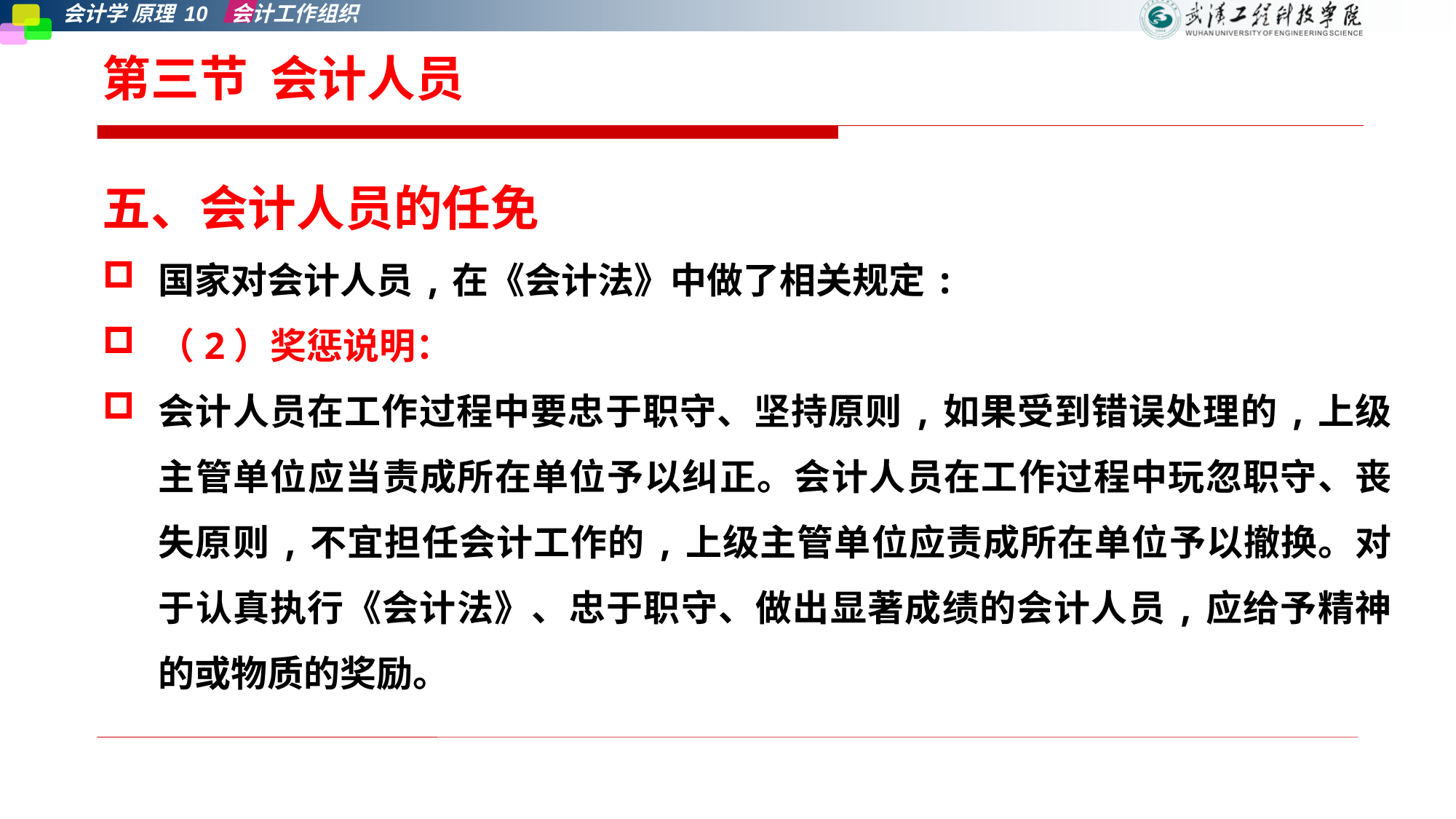

# 第三节  会计人员
五、会计人员的任免
国家对会计人员,在《会计法》中做了相关规定:
（2）奖惩说明：
会计人员在工作过程中要忠于职守、坚持原则,如果受到错误处理的,上级主管单位应当责成所在单位予以纠正。会计人员在工作过程中玩忽职守、丧失原则,不宜担任会计工作的,上级主管单位应责成所在单位予以撤换。对于认真执行《会计法》、忠于职守、做出显著成绩的会计人员,应给予精神的或物质的奖励。